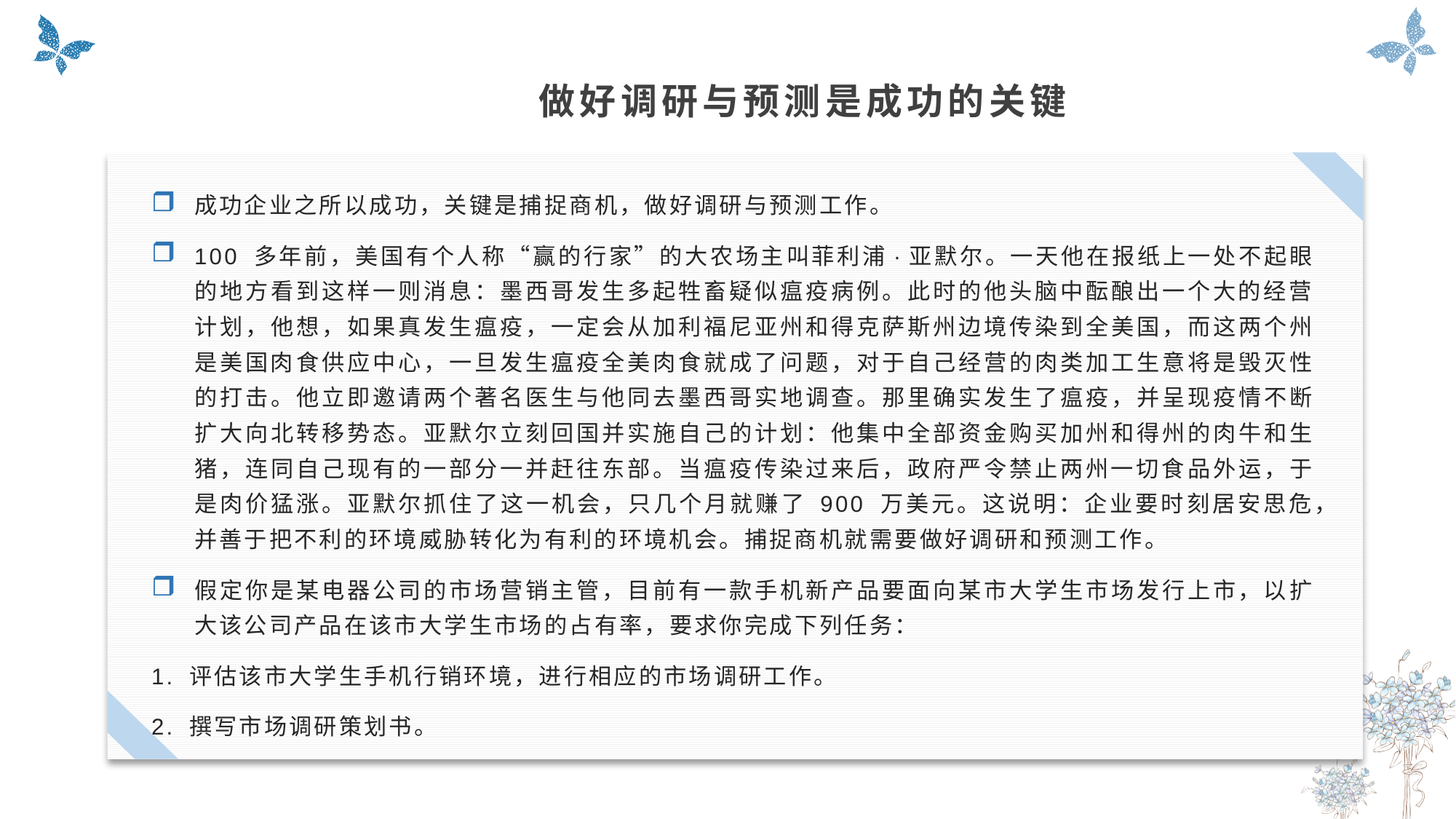

做好调研与预测是成功的关键

成功企业之所以成功，关键是捕捉商机，做好调研与预测工作。
100 多年前，美国有个人称“赢的行家”的大农场主叫菲利浦·亚默尔。一天他在报纸上一处不起眼的地方看到这样一则消息：墨西哥发生多起牲畜疑似瘟疫病例。此时的他头脑中酝酿出一个大的经营计划，他想，如果真发生瘟疫，一定会从加利福尼亚州和得克萨斯州边境传染到全美国，而这两个州是美国肉食供应中心，一旦发生瘟疫全美肉食就成了问题，对于自己经营的肉类加工生意将是毁灭性的打击。他立即邀请两个著名医生与他同去墨西哥实地调查。那里确实发生了瘟疫，并呈现疫情不断扩大向北转移势态。亚默尔立刻回国并实施自己的计划：他集中全部资金购买加州和得州的肉牛和生猪，连同自己现有的一部分一并赶往东部。当瘟疫传染过来后，政府严令禁止两州一切食品外运，于是肉价猛涨。亚默尔抓住了这一机会，只几个月就赚了 900 万美元。这说明：企业要时刻居安思危，并善于把不利的环境威胁转化为有利的环境机会。捕捉商机就需要做好调研和预测工作。
假定你是某电器公司的市场营销主管，目前有一款手机新产品要面向某市大学生市场发行上市，以扩大该公司产品在该市大学生市场的占有率，要求你完成下列任务：
1. 评估该市大学生手机行销环境，进行相应的市场调研工作。
2. 撰写市场调研策划书。